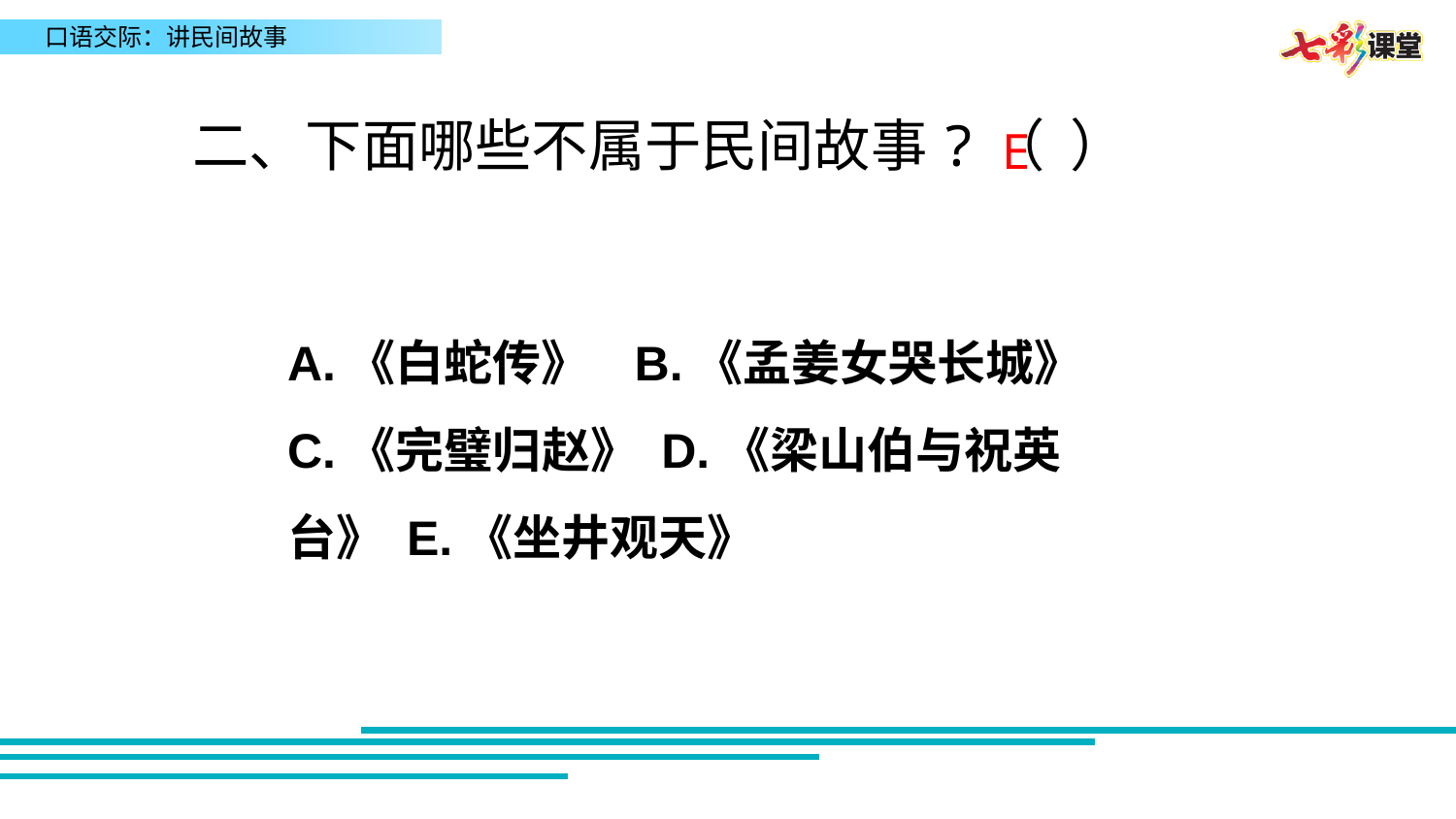

二、下面哪些不属于民间故事?（  ）
E
A.《白蛇传》   B.《孟姜女哭长城》
C.《完璧归赵》 D.《梁山伯与祝英台》 E.《坐井观天》